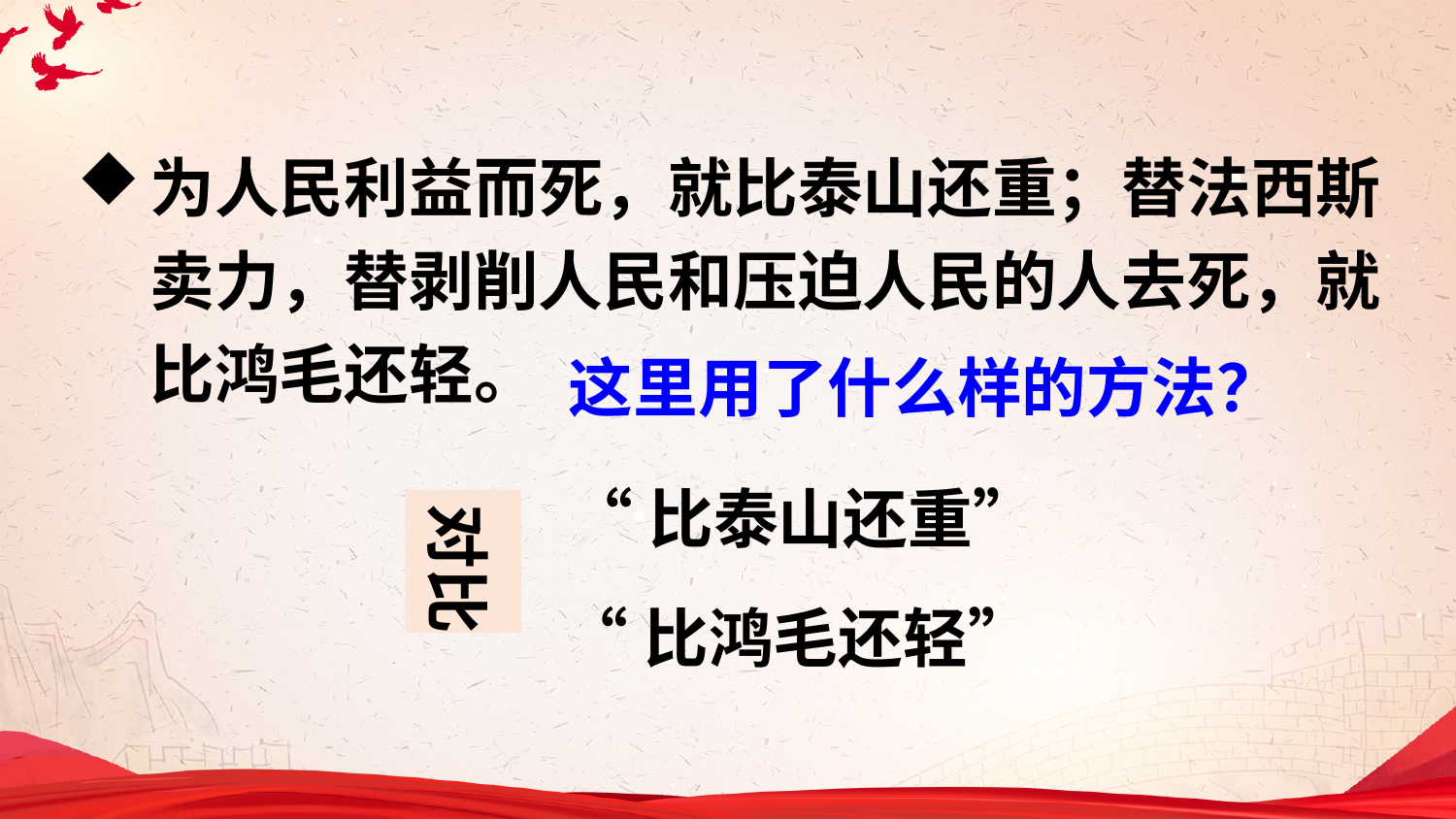

为人民利益而死，就比泰山还重；替法西斯卖力，替剥削人民和压迫人民的人去死，就比鸿毛还轻。
这里用了什么样的方法？
“比泰山还重”
对比
“比鸿毛还轻”